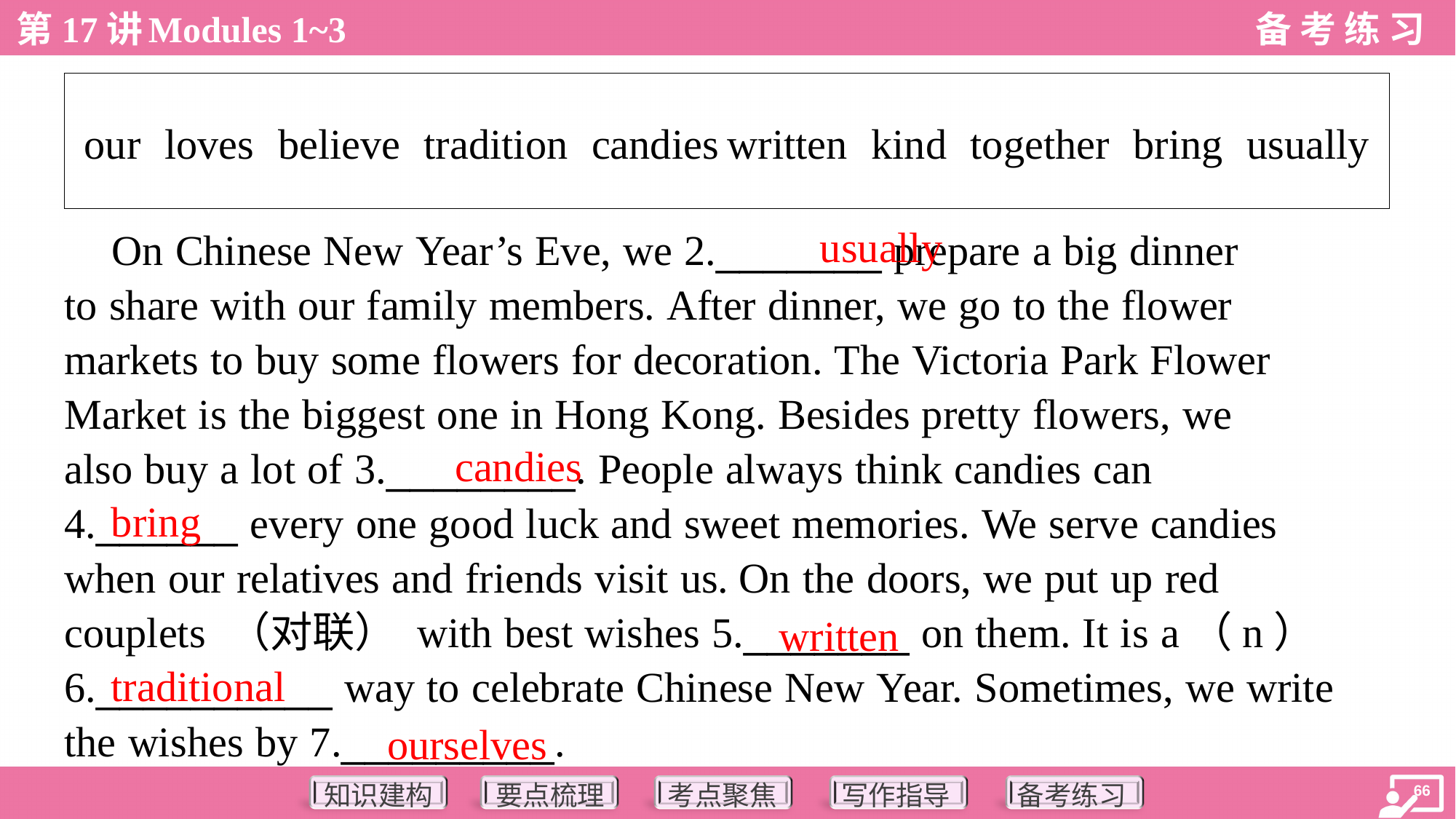

| our loves believe tradition candies written kind together bring usually |
| --- |
usually
    On Chinese New Year’s Eve, we 2._______ prepare a big dinner
to share with our family members. After dinner, we go to the flower
markets to buy some flowers for decoration. The Victoria Park Flower
Market is the biggest one in Hong Kong. Besides pretty flowers, we
also buy a lot of 3.________. People always think candies can
4.______ every one good luck and sweet memories. We serve candies
when our relatives and friends visit us. On the doors, we put up red
couplets （对联） with best wishes 5._______ on them. It is a（n）
6.__________ way to celebrate Chinese New Year. Sometimes, we write
the wishes by 7._________.

candies
bring
written
traditional
ourselves